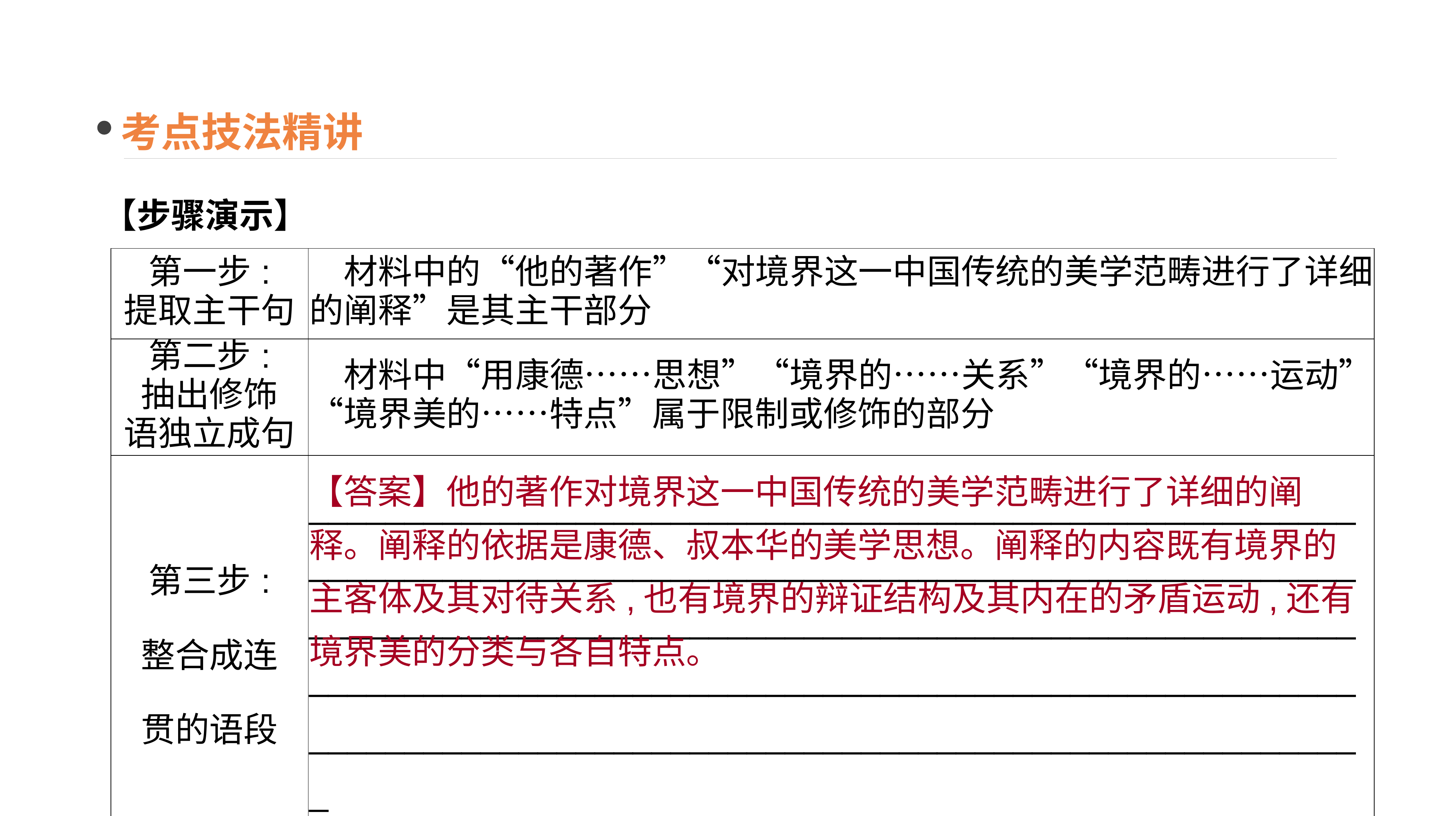

考点技法精讲

【步骤演示】
| 第一步: 提取主干句 | 材料中的“他的著作”“对境界这一中国传统的美学范畴进行了详细的阐释”是其主干部分 |
| --- | --- |
| 第二步: 抽出修饰 语独立成句 | 材料中“用康德……思想”“境界的……关系”“境界的……运动”“境界美的……特点”属于限制或修饰的部分 |
| 第三步: 整合成连 贯的语段 | \_\_\_\_\_\_\_\_\_\_\_\_\_\_\_\_\_\_\_\_\_\_\_\_\_\_\_\_\_\_\_\_\_\_\_\_\_\_\_\_\_\_\_\_\_\_\_\_\_\_\_\_\_\_\_\_\_\_\_\_\_\_\_\_\_\_\_\_\_\_\_\_\_\_\_\_\_\_\_\_\_\_\_\_\_\_\_\_\_\_\_\_\_\_\_\_\_\_\_\_\_\_\_\_\_\_\_\_\_\_\_\_\_\_\_\_\_\_\_\_\_\_\_\_\_\_\_\_\_\_\_\_\_\_\_\_\_\_\_\_\_\_\_\_\_\_\_\_\_\_\_\_\_\_\_\_\_\_\_\_\_\_\_\_\_\_\_\_\_\_\_\_\_\_\_\_\_\_\_\_\_\_\_\_\_\_\_\_\_\_\_\_\_\_\_\_\_\_\_\_\_\_\_\_\_\_\_\_\_\_\_\_\_\_\_\_\_\_\_\_\_\_\_\_\_\_\_\_\_\_\_\_\_\_\_\_\_\_\_\_\_\_\_\_\_\_\_\_\_\_\_\_\_\_\_\_\_\_\_\_\_\_\_\_\_\_\_\_\_\_\_\_\_\_\_\_ |

【答案】他的著作对境界这一中国传统的美学范畴进行了详细的阐释。阐释的依据是康德、叔本华的美学思想。阐释的内容既有境界的主客体及其对待关系,也有境界的辩证结构及其内在的矛盾运动,还有境界美的分类与各自特点。